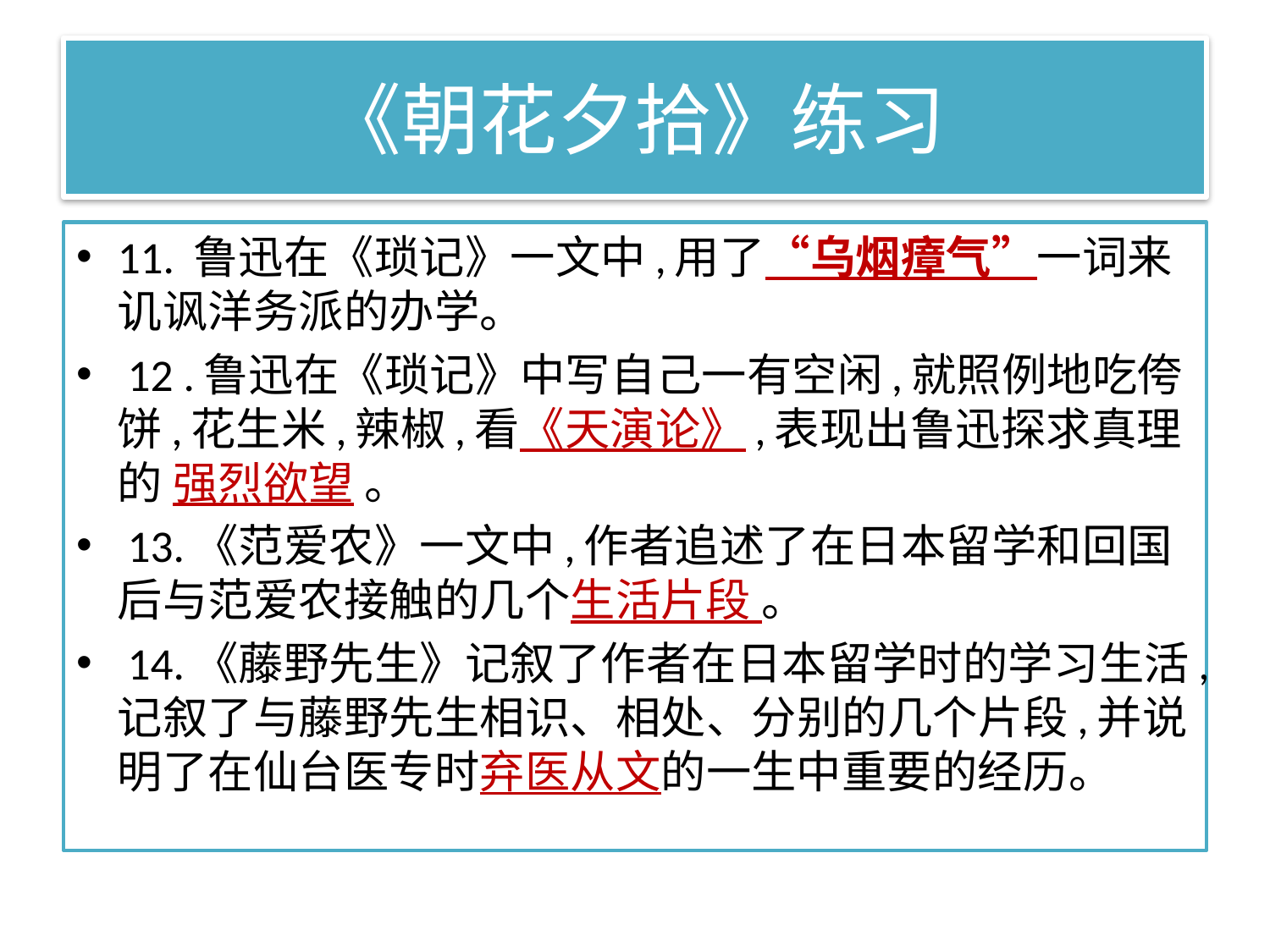

# 《朝花夕拾》练习
11. 鲁迅在《琐记》一文中,用了“乌烟瘴气”一词来讥讽洋务派的办学。
 12 .鲁迅在《琐记》中写自己一有空闲,就照例地吃侉饼,花生米,辣椒,看《天演论》,表现出鲁迅探求真理的 强烈欲望 。
 13.《范爱农》一文中,作者追述了在日本留学和回国后与范爱农接触的几个生活片段 。
 14.《藤野先生》记叙了作者在日本留学时的学习生活,记叙了与藤野先生相识、相处、分别的几个片段,并说明了在仙台医专时弃医从文的一生中重要的经历。